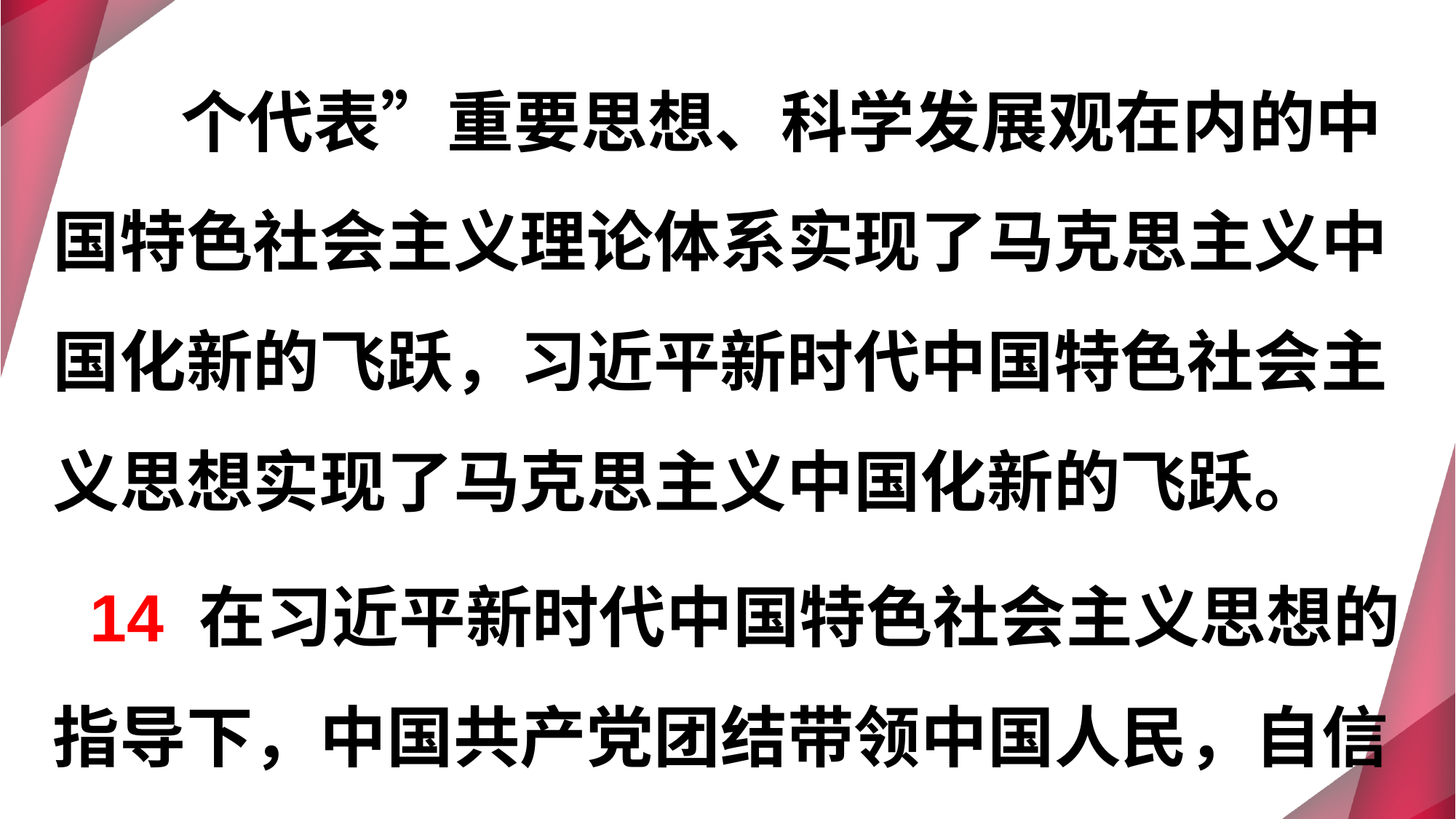

个代表”重要思想、科学发展观在内的中国特色社会主义理论体系实现了马克思主义中国化新的飞跃，习近平新时代中国特色社会主义思想实现了马克思主义中国化新的飞跃。
  14 在习近平新时代中国特色社会主义思想的指导下，中国共产党团结带领中国人民，自信